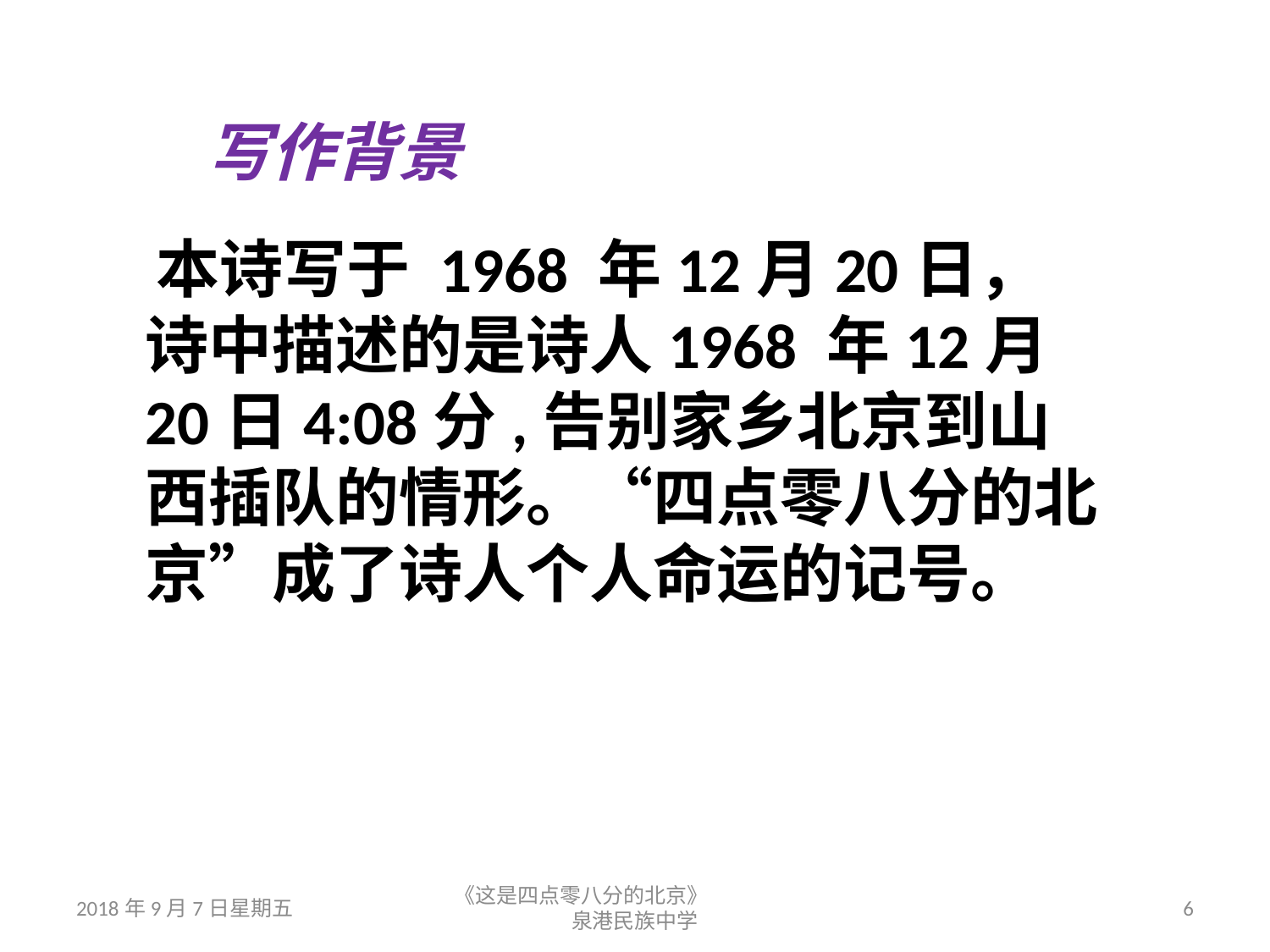

写作背景
   本诗写于 1968 年12月20日，诗中描述的是诗人1968 年12月20日4:08分,告别家乡北京到山西插队的情形。“四点零八分的北京”成了诗人个人命运的记号。
2018年9月7日星期五
《这是四点零八分的北京》                        泉港民族中学
6